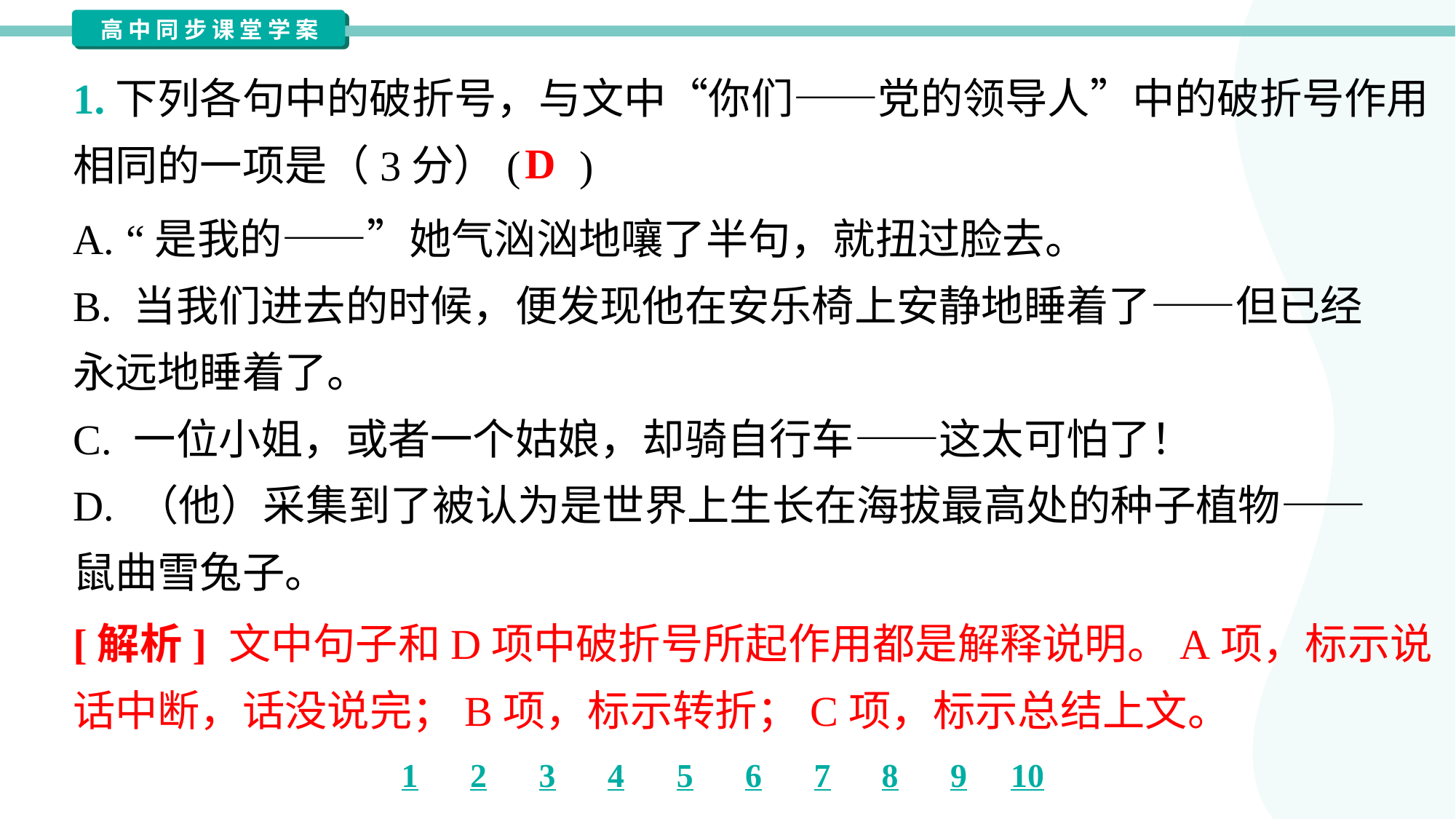

1.下列各句中的破折号，与文中“你们——党的领导人”中的破折号作用
相同的一项是（3分）(     )
D
A. “是我的——”她气汹汹地嚷了半句，就扭过脸去。
B. 当我们进去的时候，便发现他在安乐椅上安静地睡着了——但已经
永远地睡着了。
C. 一位小姐，或者一个姑娘，却骑自行车——这太可怕了！
D. （他）采集到了被认为是世界上生长在海拔最高处的种子植物——
鼠曲雪兔子。
[解析] 文中句子和D项中破折号所起作用都是解释说明。A项，标示说
话中断，话没说完；B项，标示转折；C项，标示总结上文。